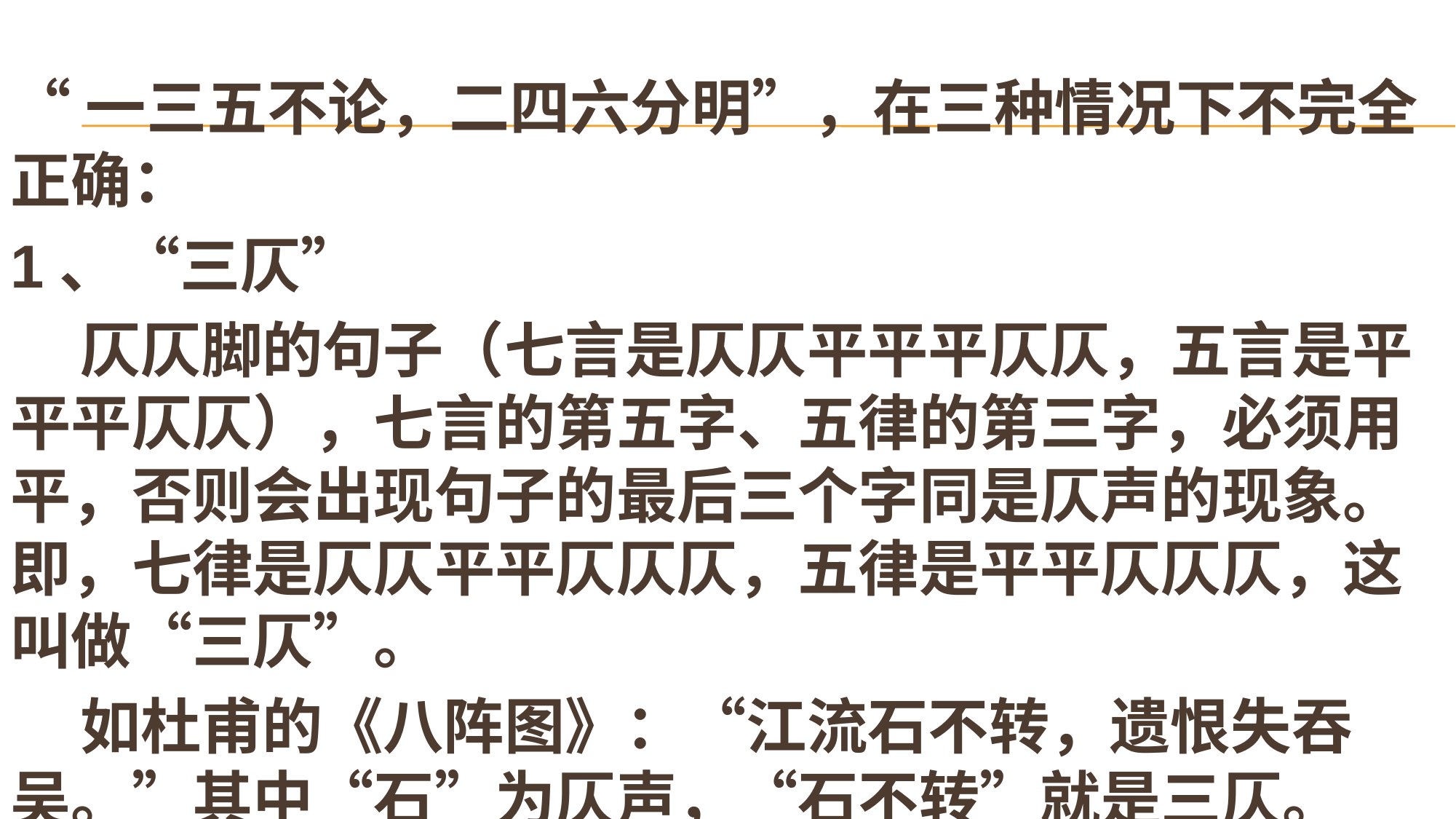

#
“一三五不论，二四六分明”，在三种情况下不完全正确：
1、“三仄”
    仄仄脚的句子（七言是仄仄平平平仄仄，五言是平平平仄仄），七言的第五字、五律的第三字，必须用平，否则会出现句子的最后三个字同是仄声的现象。即，七律是仄仄平平仄仄仄，五律是平平仄仄仄，这叫做“三仄”。
    如杜甫的《八阵图》：“江流石不转，遗恨失吞吴。”其中“石”为仄声，“石不转”就是三仄。